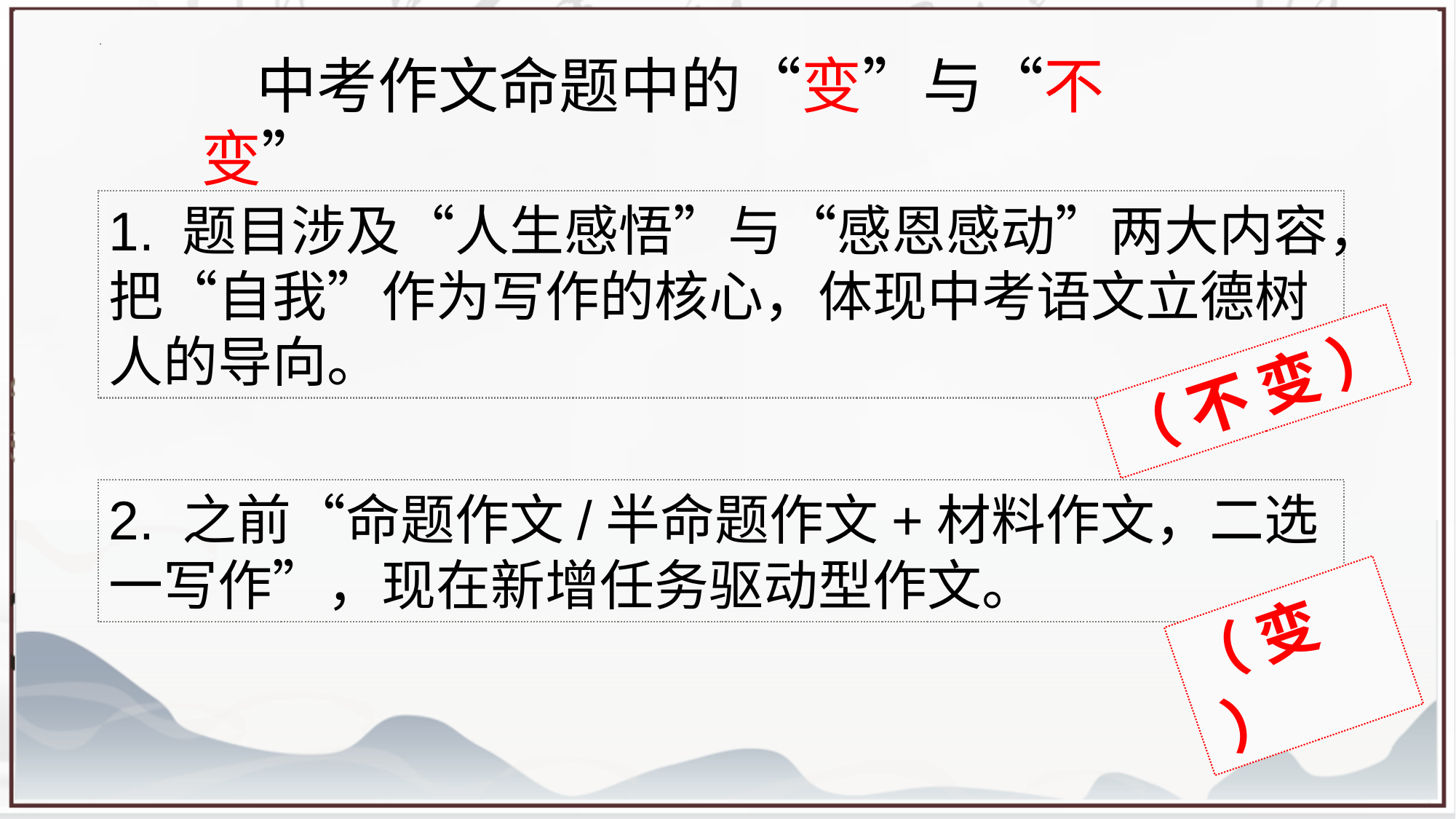

中考作文命题中的“变”与“不变”
1. 题目涉及“人生感悟”与“感恩感动”两大内容，把“自我”作为写作的核心，体现中考语文立德树人的导向。
（ 不 变 ）
2. 之前“命题作文/半命题作文+材料作文，二选一写作”，现在新增任务驱动型作文。
（ 变 ）